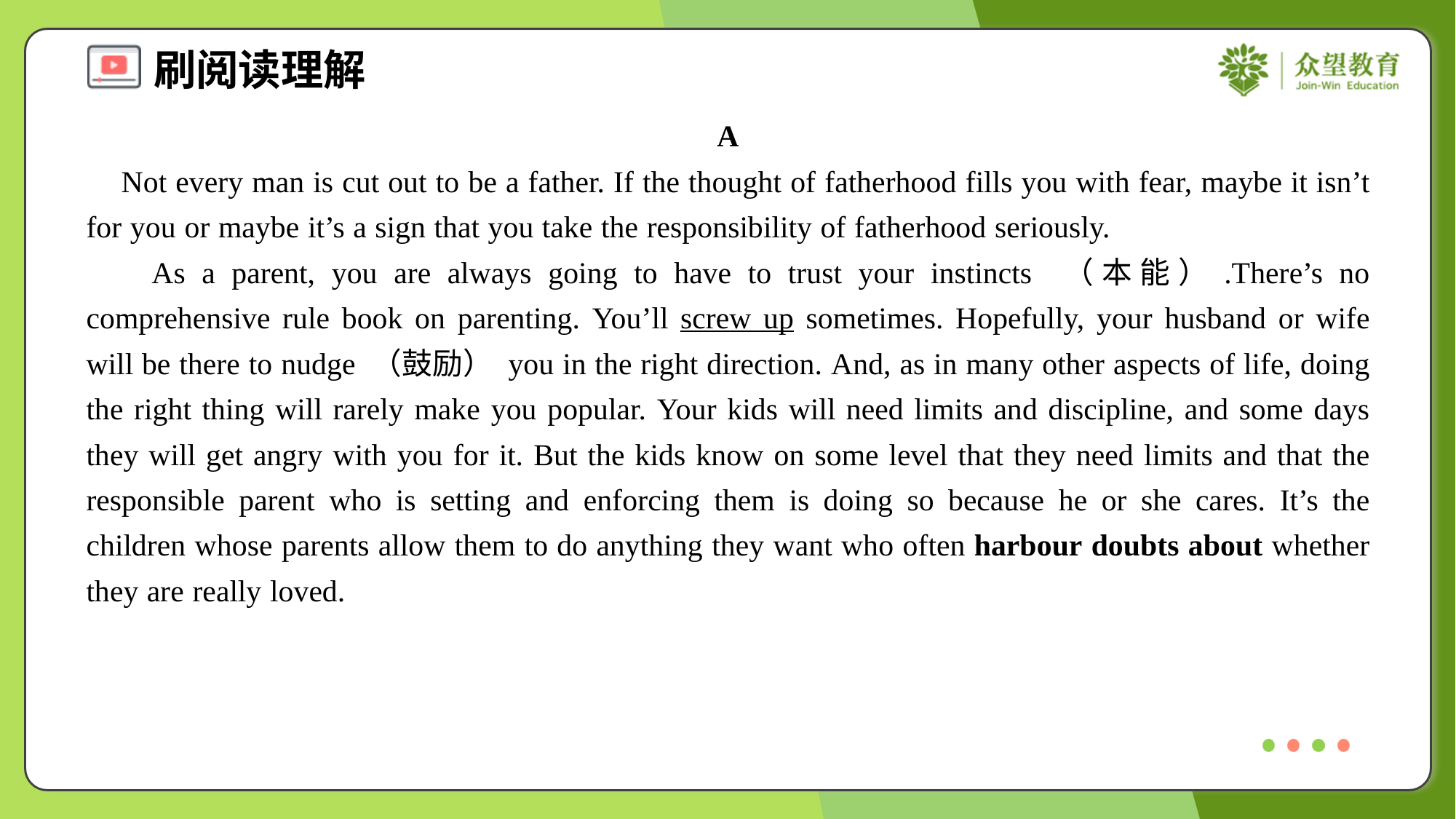

A
    Not every man is cut out to be a father. If the thought of fatherhood fills you with fear, maybe it isn’t for you or maybe it’s a sign that you take the responsibility of fatherhood seriously.
    As a parent, you are always going to have to trust your instincts （本能）.There’s no comprehensive rule book on parenting. You’ll screw up sometimes. Hopefully, your husband or wife will be there to nudge （鼓励） you in the right direction. And, as in many other aspects of life, doing the right thing will rarely make you popular. Your kids will need limits and discipline, and some days they will get angry with you for it. But the kids know on some level that they need limits and that the responsible parent who is setting and enforcing them is doing so because he or she cares. It’s the children whose parents allow them to do anything they want who often harbour doubts about whether they are really loved.